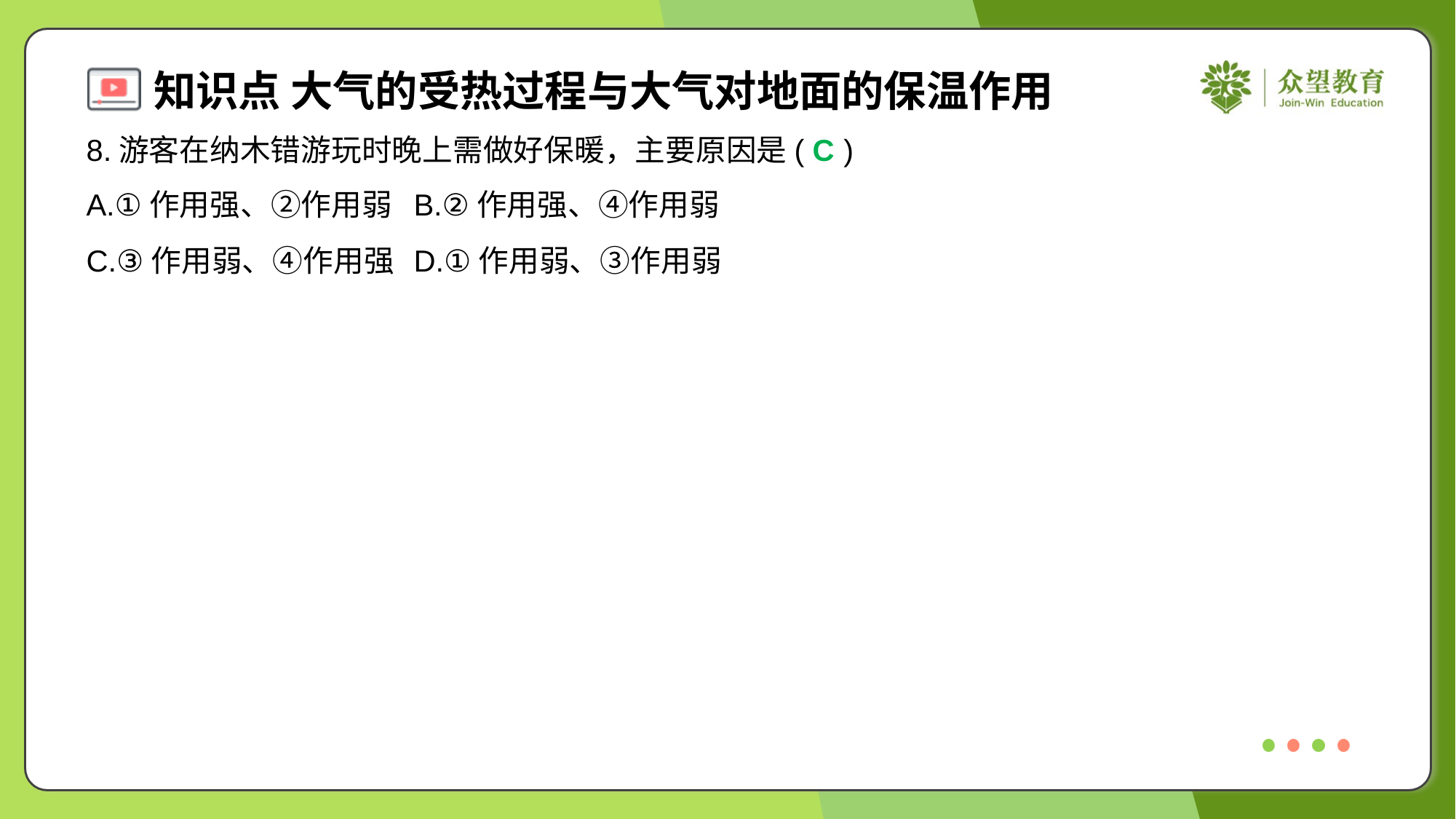

8.游客在纳木错游玩时晚上需做好保暖，主要原因是(     )
C
A.①作用强、②作用弱	B.②作用强、④作用弱
C.③作用弱、④作用强	D.①作用弱、③作用弱